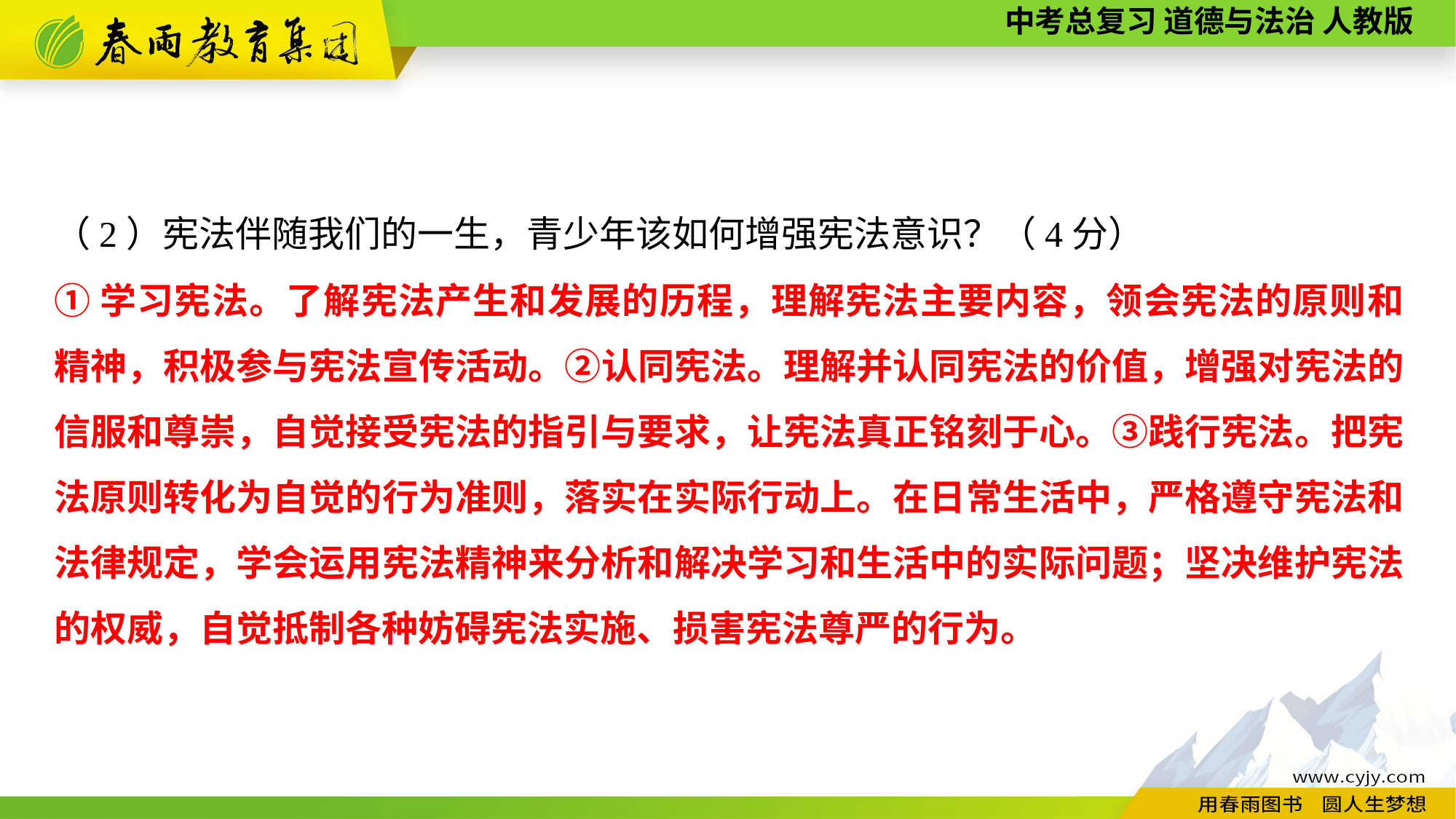

（2）宪法伴随我们的一生，青少年该如何增强宪法意识？（4分）
①学习宪法。了解宪法产生和发展的历程，理解宪法主要内容，领会宪法的原则和精神，积极参与宪法宣传活动。②认同宪法。理解并认同宪法的价值，增强对宪法的信服和尊崇，自觉接受宪法的指引与要求，让宪法真正铭刻于心。③践行宪法。把宪法原则转化为自觉的行为准则，落实在实际行动上。在日常生活中，严格遵守宪法和法律规定，学会运用宪法精神来分析和解决学习和生活中的实际问题；坚决维护宪法的权威，自觉抵制各种妨碍宪法实施、损害宪法尊严的行为。